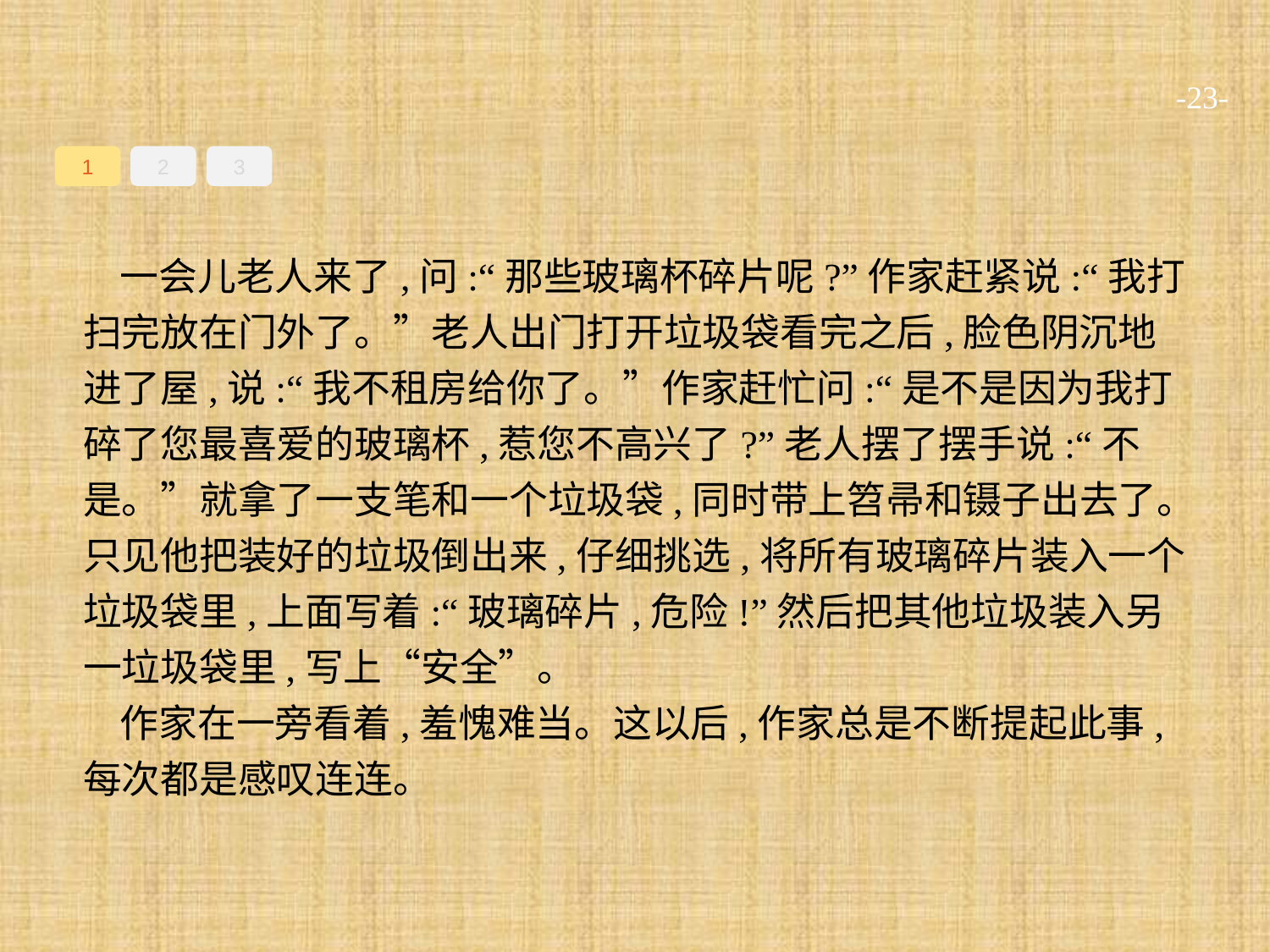

-23-
1
2
3
一会儿老人来了,问:“那些玻璃杯碎片呢?”作家赶紧说:“我打扫完放在门外了。”老人出门打开垃圾袋看完之后,脸色阴沉地进了屋,说:“我不租房给你了。”作家赶忙问:“是不是因为我打碎了您最喜爱的玻璃杯,惹您不高兴了?”老人摆了摆手说:“不是。”就拿了一支笔和一个垃圾袋,同时带上笤帚和镊子出去了。只见他把装好的垃圾倒出来,仔细挑选,将所有玻璃碎片装入一个垃圾袋里,上面写着:“玻璃碎片,危险!”然后把其他垃圾装入另一垃圾袋里,写上“安全”。
作家在一旁看着,羞愧难当。这以后,作家总是不断提起此事,每次都是感叹连连。